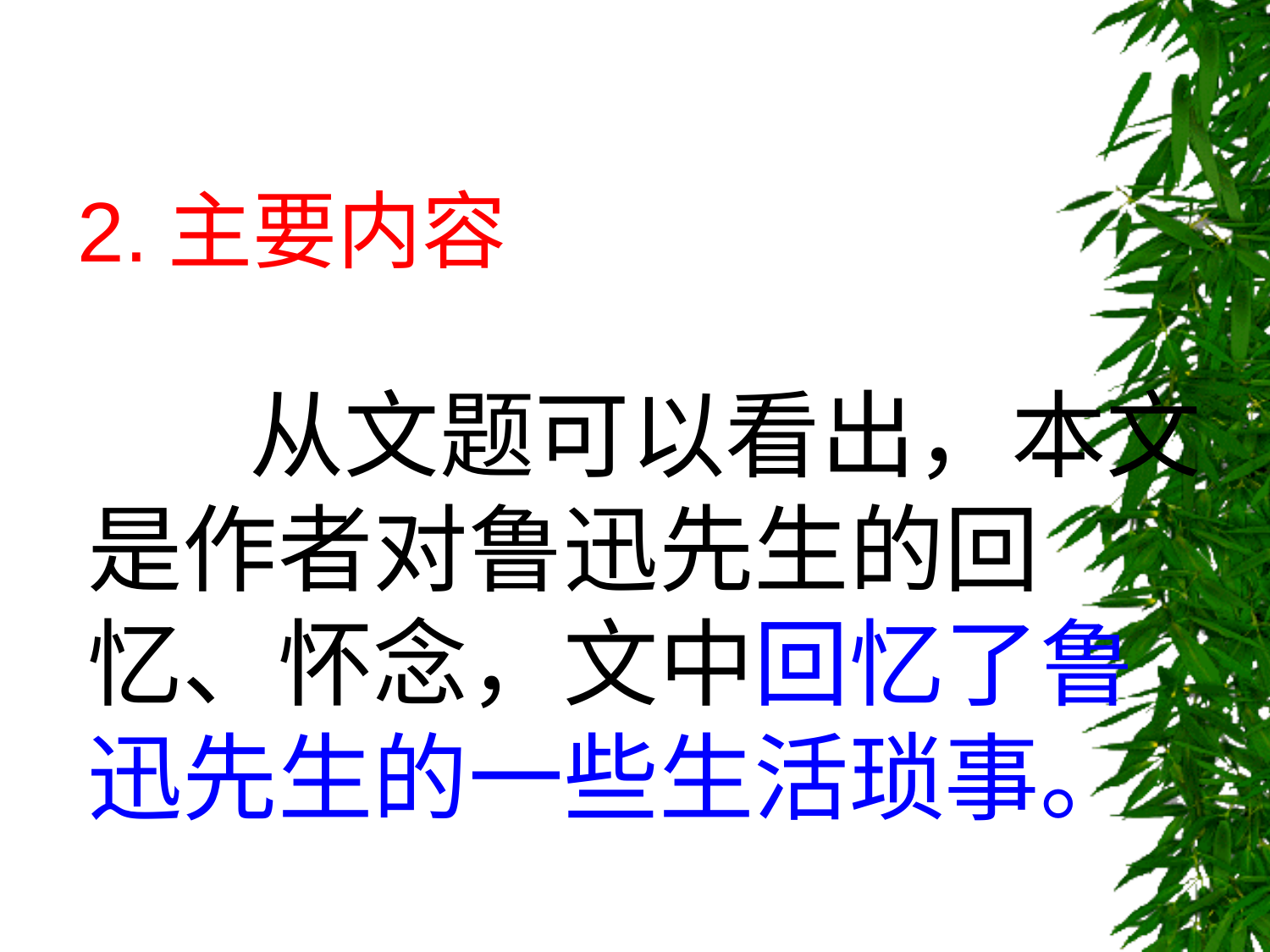

2.主要内容
         从文题可以看出，本文是作者对鲁迅先生的回忆、怀念，文中回忆了鲁迅先生的一些生活琐事。